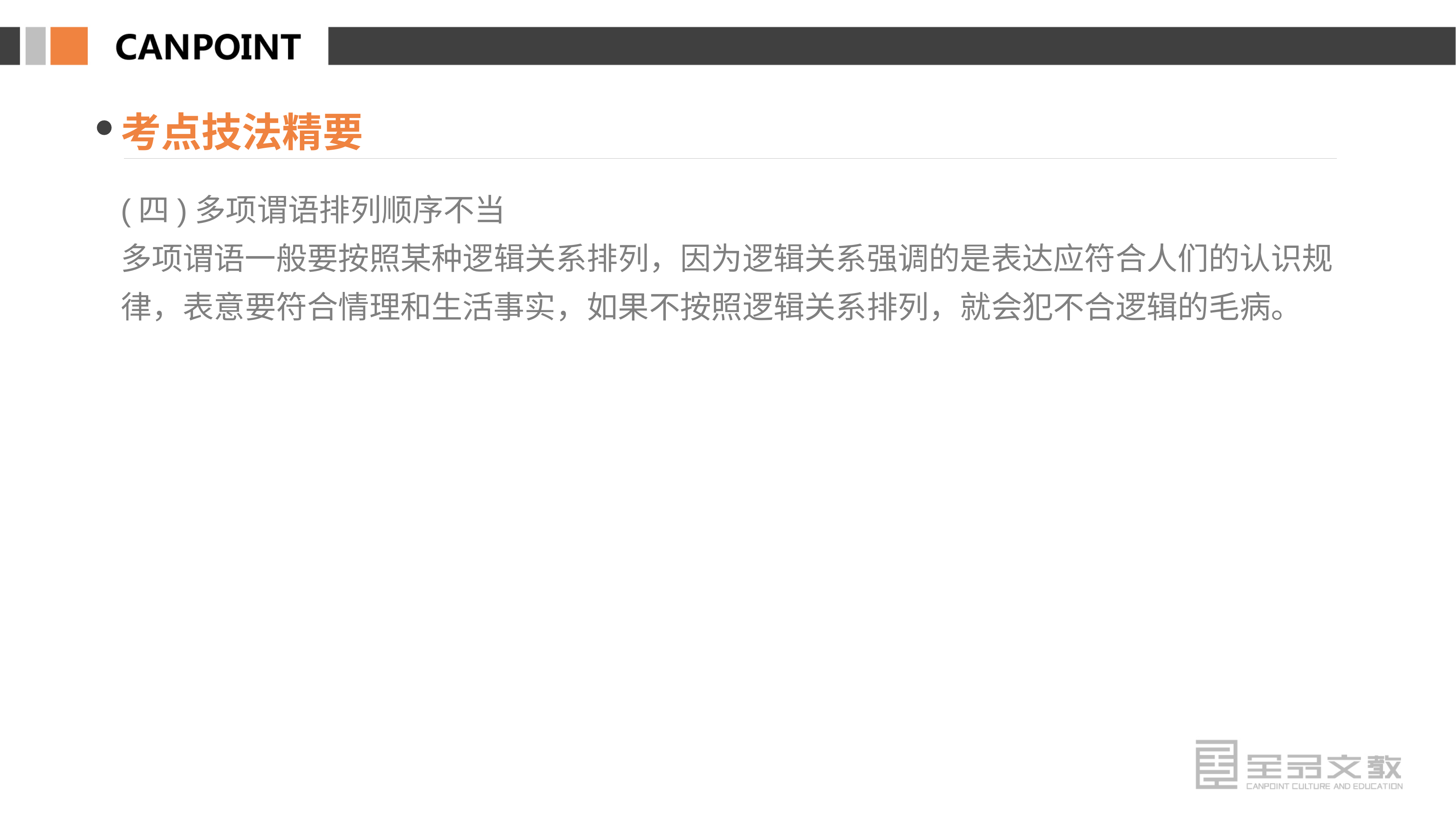

考点技法精要

(四)多项谓语排列顺序不当
多项谓语一般要按照某种逻辑关系排列，因为逻辑关系强调的是表达应符合人们的认识规律，表意要符合情理和生活事实，如果不按照逻辑关系排列，就会犯不合逻辑的毛病。